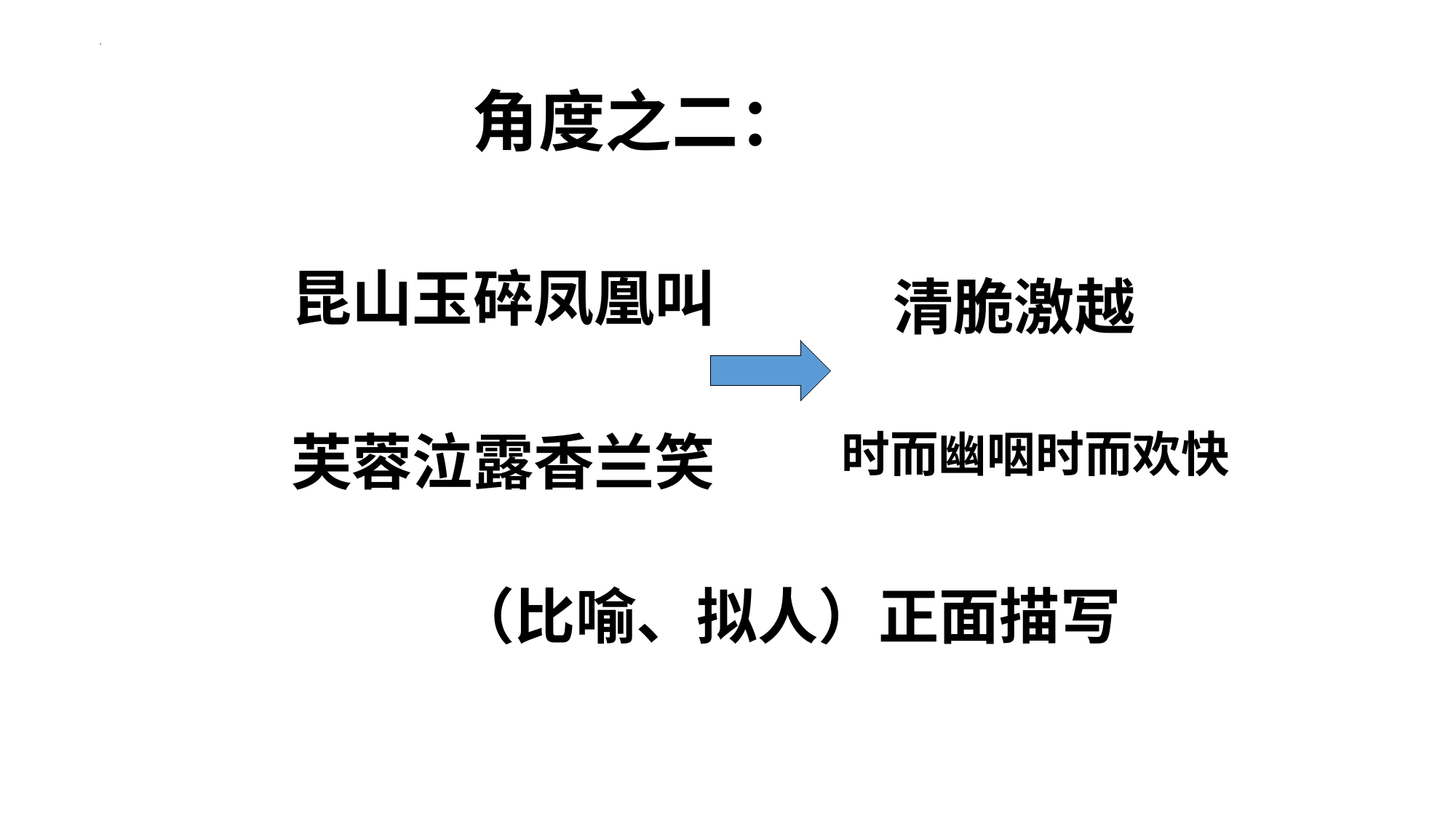

角度之二：
昆山玉碎凤凰叫
清脆激越

芙蓉泣露香兰笑
时而幽咽时而欢快
（比喻、拟人）正面描写